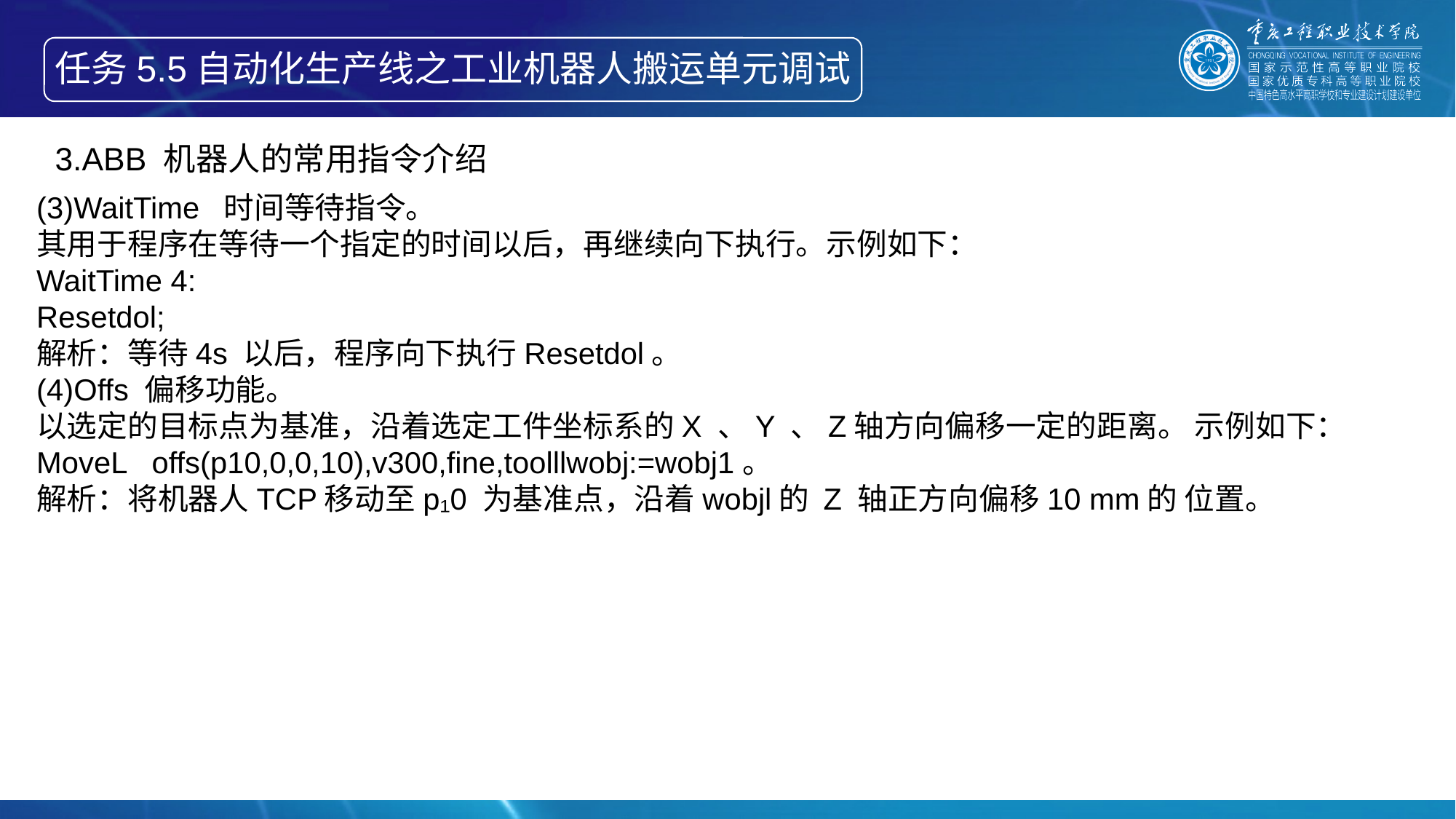

任务5.5自动化生产线之工业机器人搬运单元调试
3.ABB 机器人的常用指令介绍
(3)WaitTime  时间等待指令。
其用于程序在等待一个指定的时间以后，再继续向下执行。示例如下：
WaitTime 4:
Resetdol;
解析：等待4s 以后，程序向下执行Resetdol。
(4)Offs 偏移功能。
以选定的目标点为基准，沿着选定工件坐标系的X 、Y 、Z轴方向偏移一定的距离。 示例如下：
MoveL   offs(p10,0,0,10),v300,fine,toolllwobj:=wobj1。
解析：将机器人TCP移动至p₁0 为基准点，沿着wobjl的 Z 轴正方向偏移10 mm的 位置。